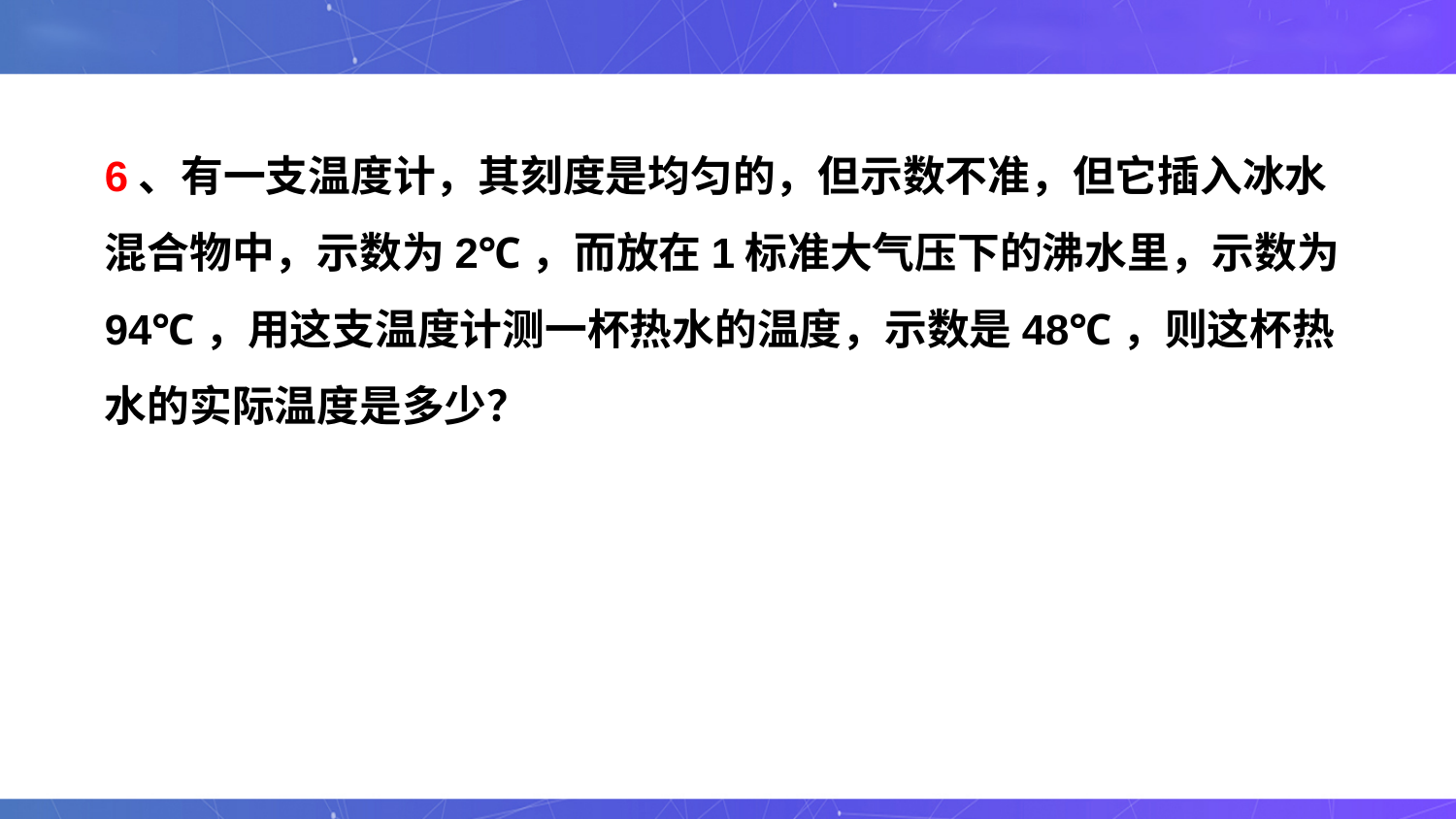

6、有一支温度计，其刻度是均匀的，但示数不准，但它插入冰水混合物中，示数为2℃，而放在1标准大气压下的沸水里，示数为94℃，用这支温度计测一杯热水的温度，示数是48℃，则这杯热水的实际温度是多少？